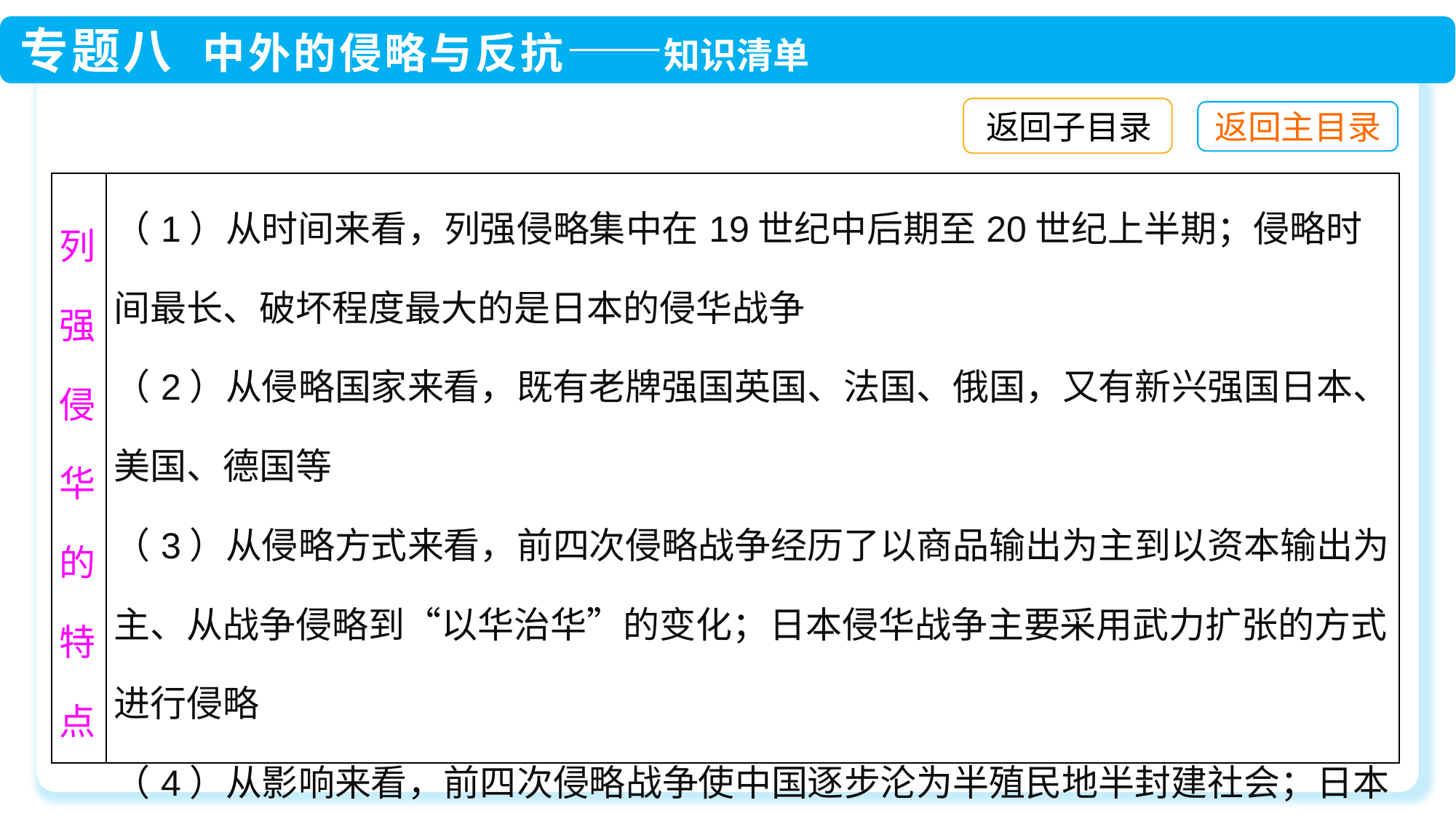

返回子目录
| 列强侵华的特点 | （1）从时间来看，列强侵略集中在19世纪中后期至20世纪上半期；侵略时间最长、破坏程度最大的是日本的侵华战争 （2）从侵略国家来看，既有老牌强国英国、法国、俄国，又有新兴强国日本、美国、德国等 （3）从侵略方式来看，前四次侵略战争经历了以商品输出为主到以资本输出为主、从战争侵略到“以华治华”的变化；日本侵华战争主要采用武力扩张的方式进行侵略 （4）从影响来看，前四次侵略战争使中国逐步沦为半殖民地半封建社会；日本侵华战争给中国社会带来了巨大灾难，严重破坏了中国的国家主权和领土完整 |
| --- | --- |